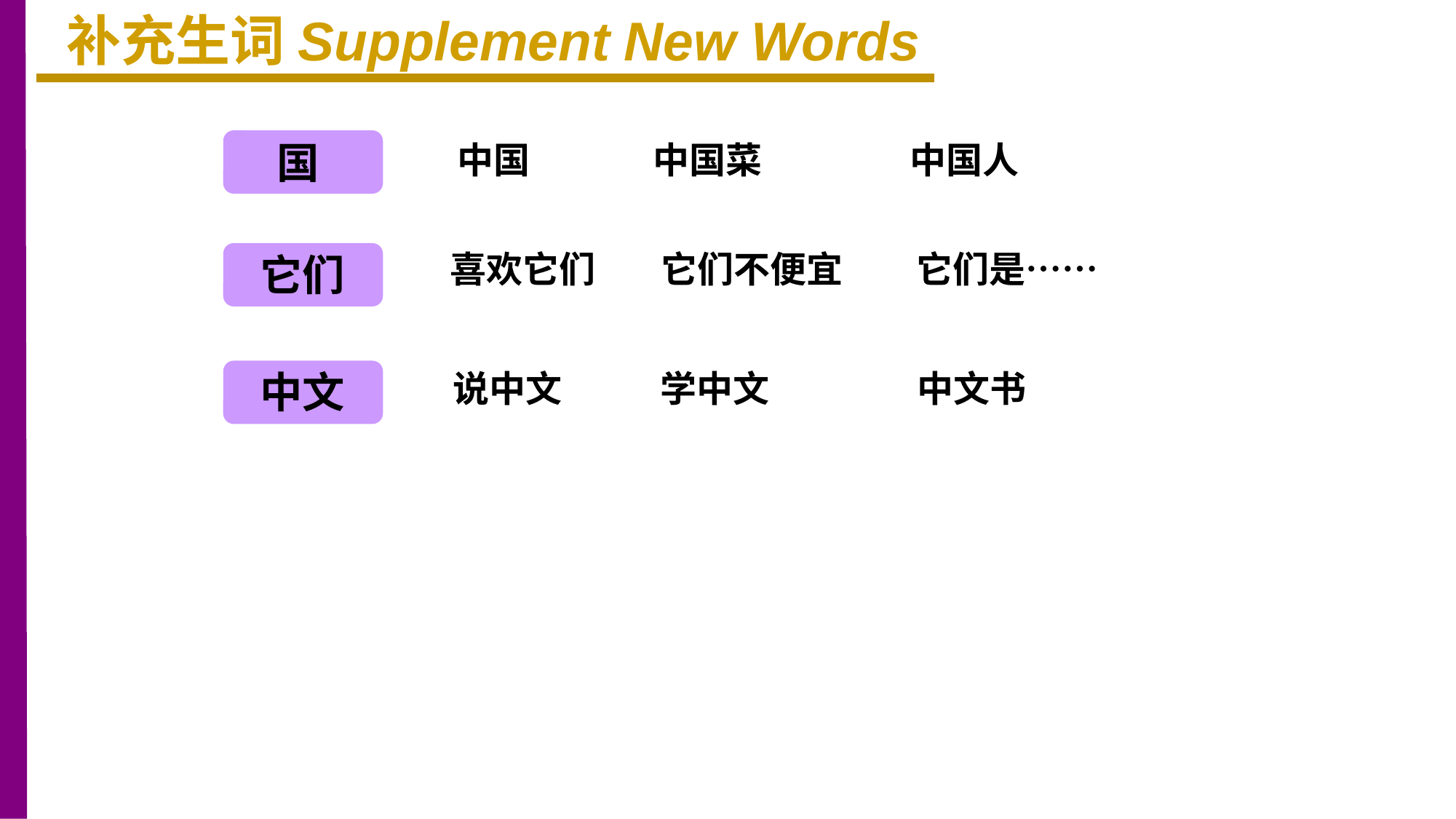

补充生词Supplement New Words
国

中国               中国菜                  中国人
喜欢它们        它们不便宜         它们是……
它们

中文

说中文            学中文                  中文书